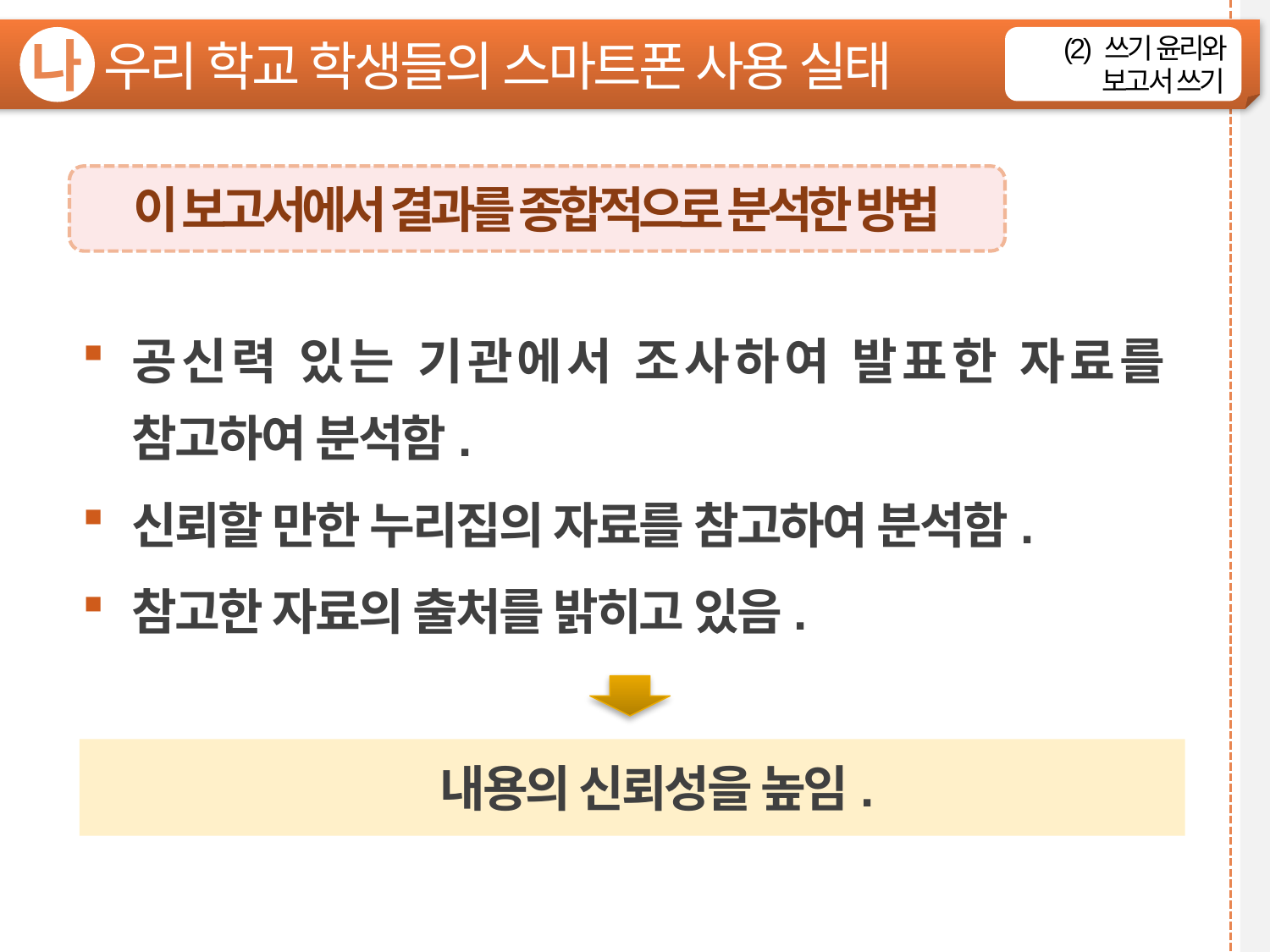

우리 학교 학생들의 스마트폰 사용 실태
나
(2) 쓰기 윤리와 보고서 쓰기
이 보고서에서 결과를 종합적으로 분석한 방법
공신력 있는 기관에서 조사하여 발표한 자료를 참고하여 분석함.
신뢰할 만한 누리집의 자료를 참고하여 분석함.
참고한 자료의 출처를 밝히고 있음.

내용의 신뢰성을 높임.